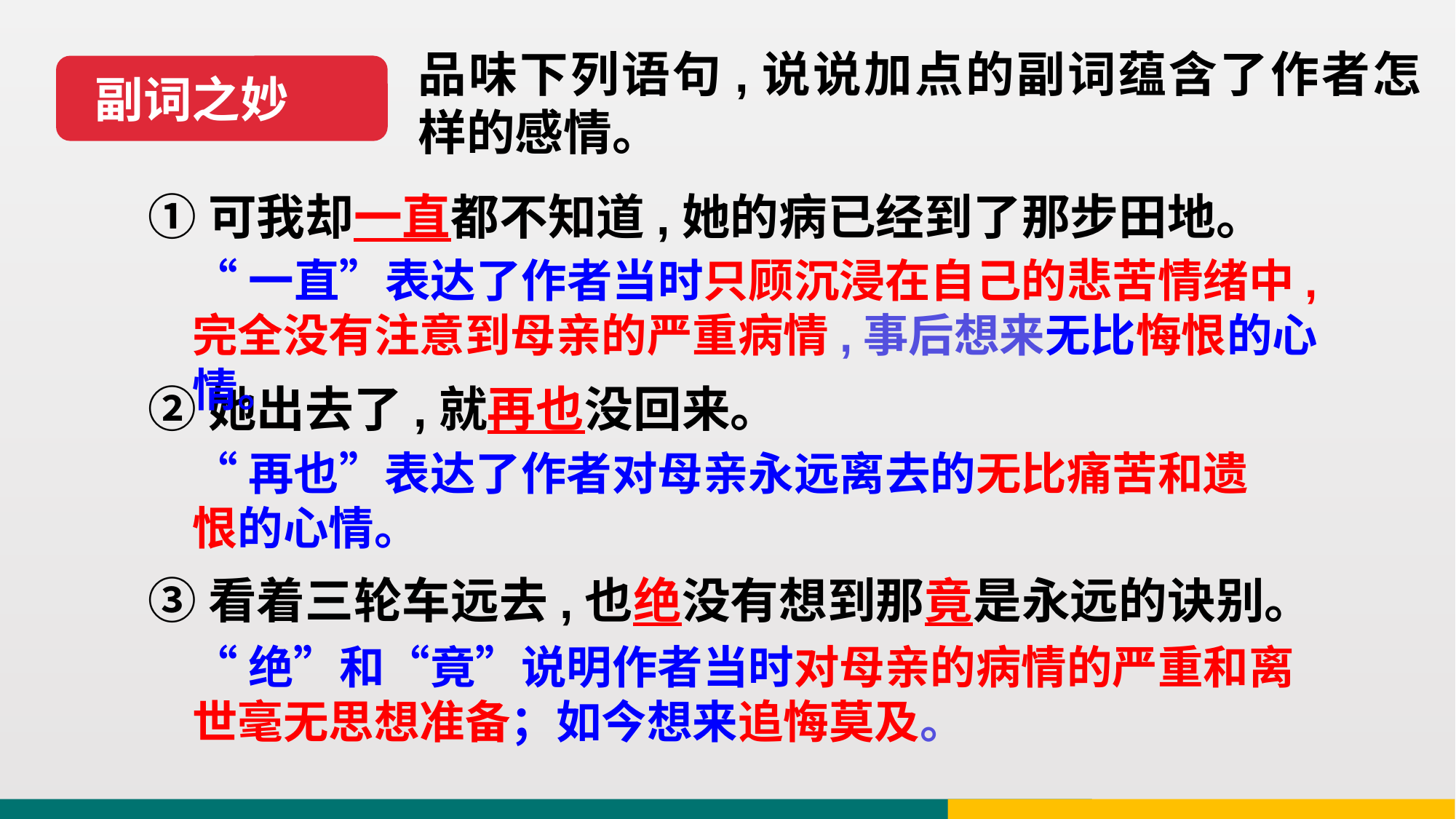

品味下列语句,说说加点的副词蕴含了作者怎样的感情。

副词之妙

①可我却一直都不知道,她的病已经到了那步田地。

②她出去了,就再也没回来。

③看着三轮车远去,也绝没有想到那竟是永远的诀别。
“一直”表达了作者当时只顾沉浸在自己的悲苦情绪中,完全没有注意到母亲的严重病情,事后想来无比悔恨的心情。
“再也”表达了作者对母亲永远离去的无比痛苦和遗恨的心情。
“绝”和“竟”说明作者当时对母亲的病情的严重和离世毫无思想准备；如今想来追悔莫及。